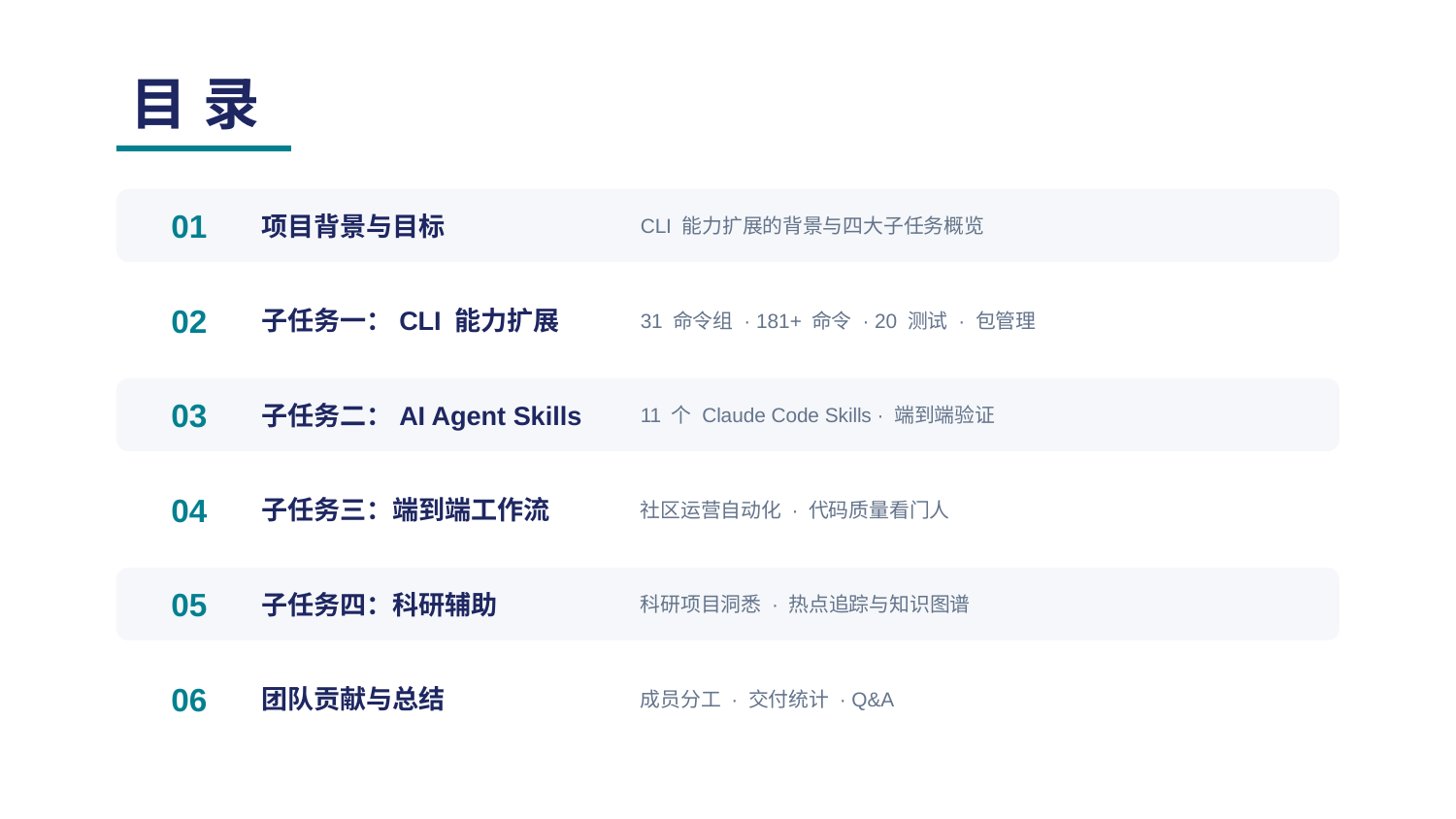

目 录

01
项目背景与目标
CLI 能力扩展的背景与四大子任务概览

02
子任务一：CLI 能力扩展
31 命令组 · 181+ 命令 · 20 测试 · 包管理

03
子任务二：AI Agent Skills
11 个 Claude Code Skills · 端到端验证

04
子任务三：端到端工作流
社区运营自动化 · 代码质量看门人

05
子任务四：科研辅助
科研项目洞悉 · 热点追踪与知识图谱

06
团队贡献与总结
成员分工 · 交付统计 · Q&A